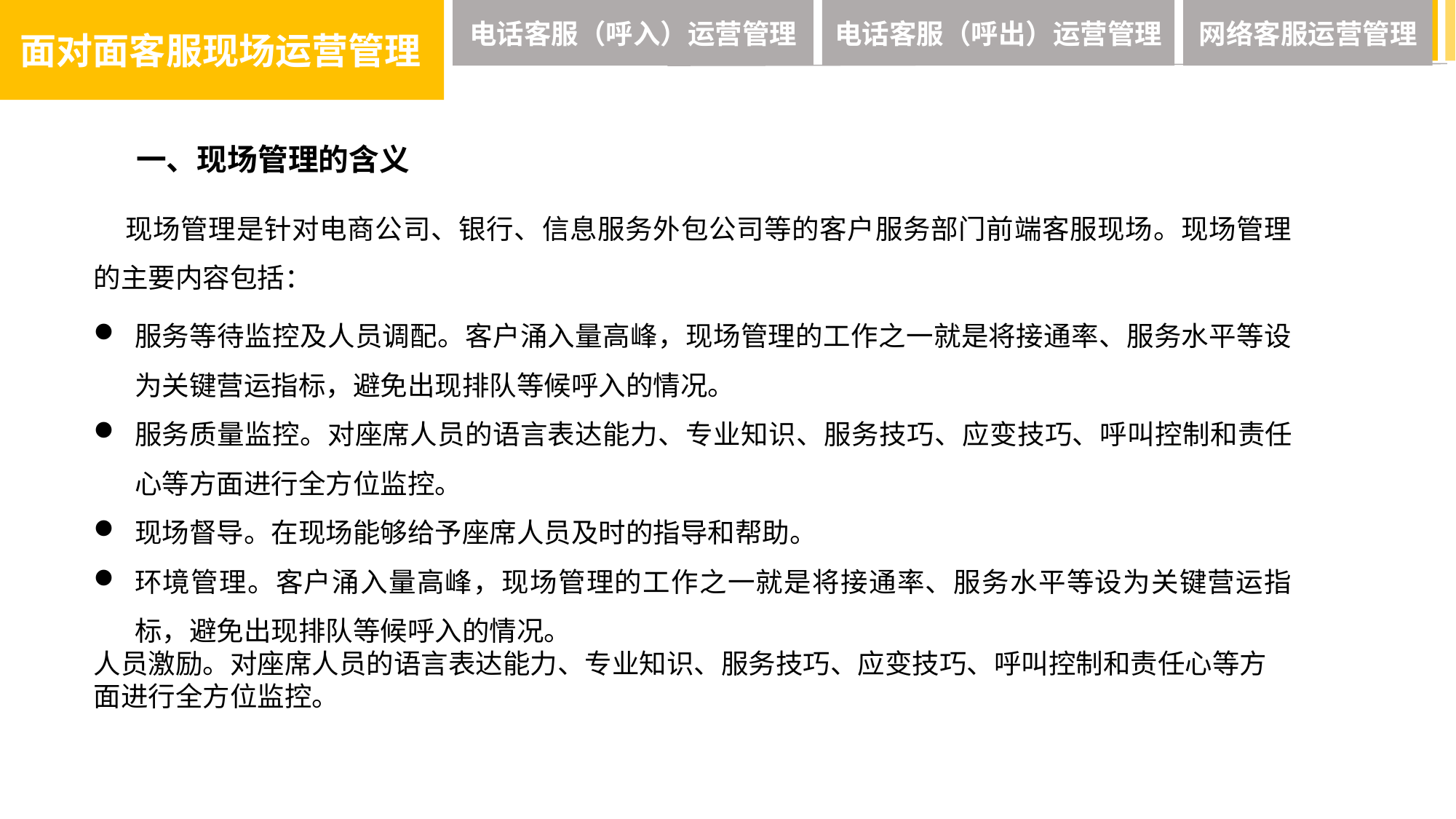

面对面客服现场运营管理
电话客服（呼入）运营管理
电话客服（呼出）运营管理
网络客服运营管理

一、现场管理的含义
现场管理是针对电商公司、银行、信息服务外包公司等的客户服务部门前端客服现场。现场管理的主要内容包括：
服务等待监控及人员调配。客户涌入量高峰，现场管理的工作之一就是将接通率、服务水平等设为关键营运指标，避免出现排队等候呼入的情况。
服务质量监控。对座席人员的语言表达能力、专业知识、服务技巧、应变技巧、呼叫控制和责任心等方面进行全方位监控。
现场督导。在现场能够给予座席人员及时的指导和帮助。
环境管理。客户涌入量高峰，现场管理的工作之一就是将接通率、服务水平等设为关键营运指标，避免出现排队等候呼入的情况。
人员激励。对座席人员的语言表达能力、专业知识、服务技巧、应变技巧、呼叫控制和责任心等方面进行全方位监控。